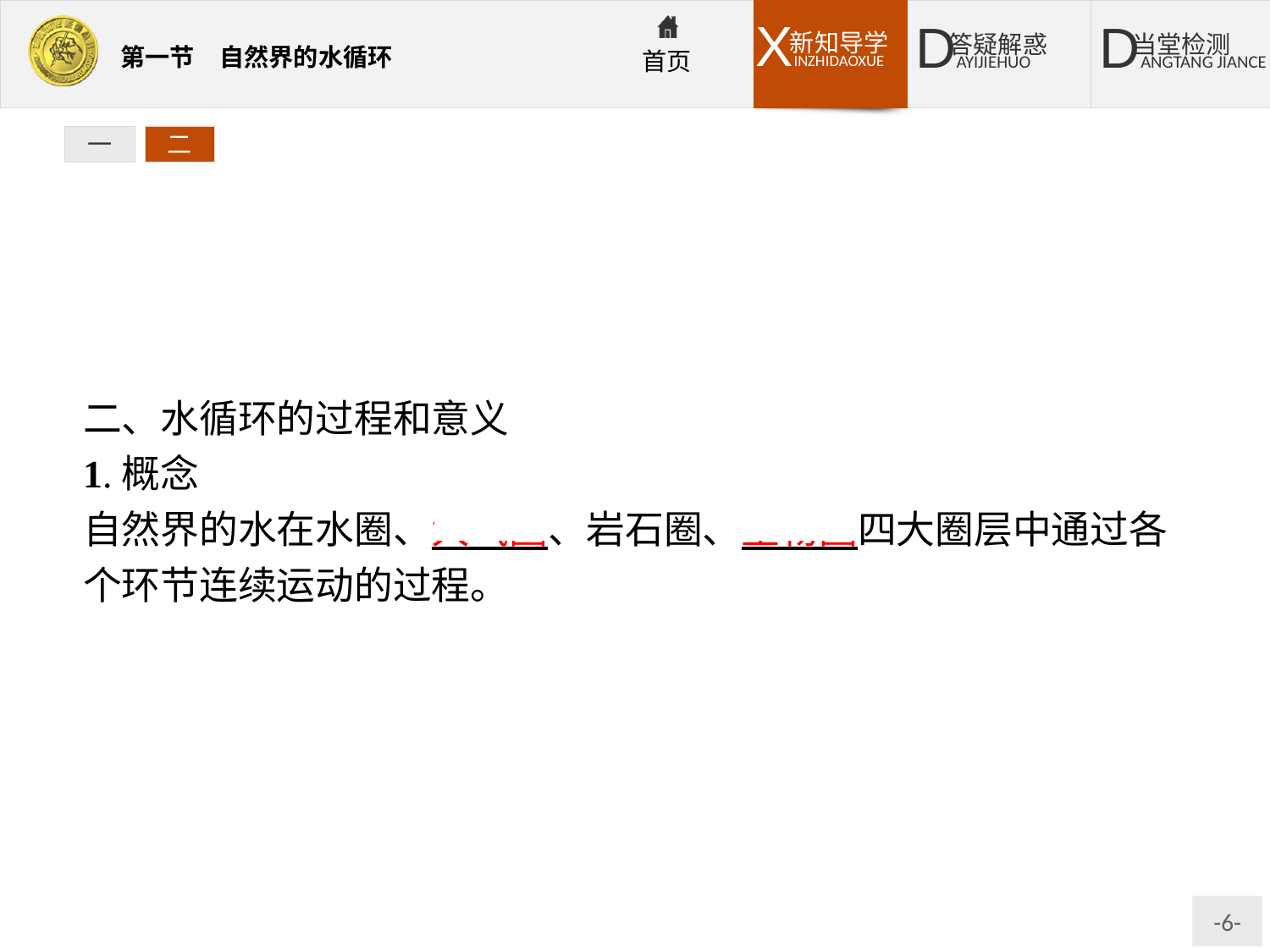

一
二
二、水循环的过程和意义
1.概念
自然界的水在水圈、大气圈、岩石圈、生物圈四大圈层中通过各个环节连续运动的过程。